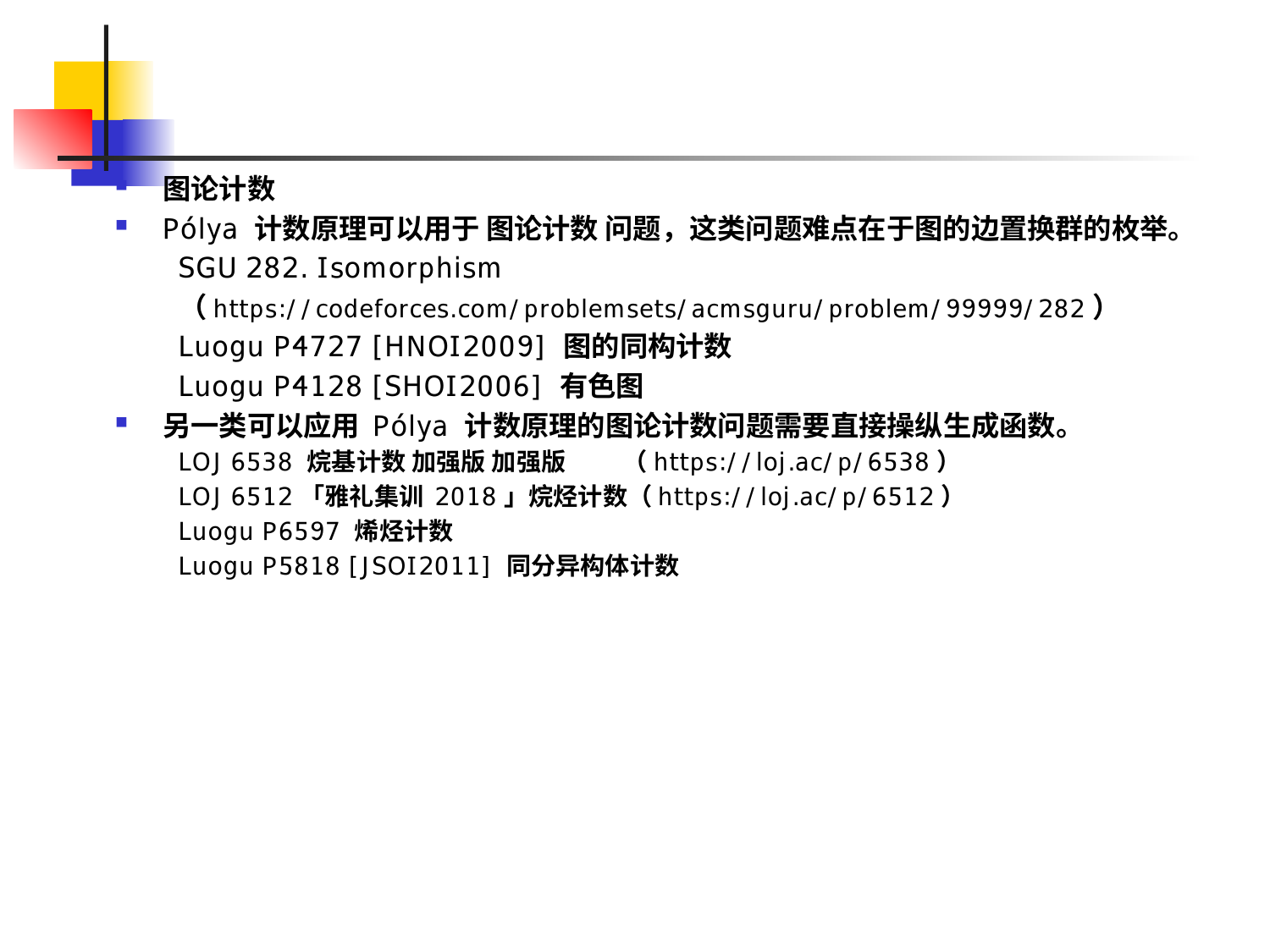

#
图论计数
Pólya 计数原理可以用于 图论计数 问题，这类问题难点在于图的边置换群的枚举。
SGU 282. Isomorphism
（https://codeforces.com/problemsets/acmsguru/problem/99999/282）
Luogu P4727 [HNOI2009] 图的同构计数
Luogu P4128 [SHOI2006] 有色图
另一类可以应用 Pólya 计数原理的图论计数问题需要直接操纵生成函数。
LOJ 6538 烷基计数 加强版 加强版          （https://loj.ac/p/6538）
LOJ 6512「雅礼集训 2018」烷烃计数（https://loj.ac/p/6512）
Luogu P6597 烯烃计数
Luogu P5818 [JSOI2011] 同分异构体计数

102